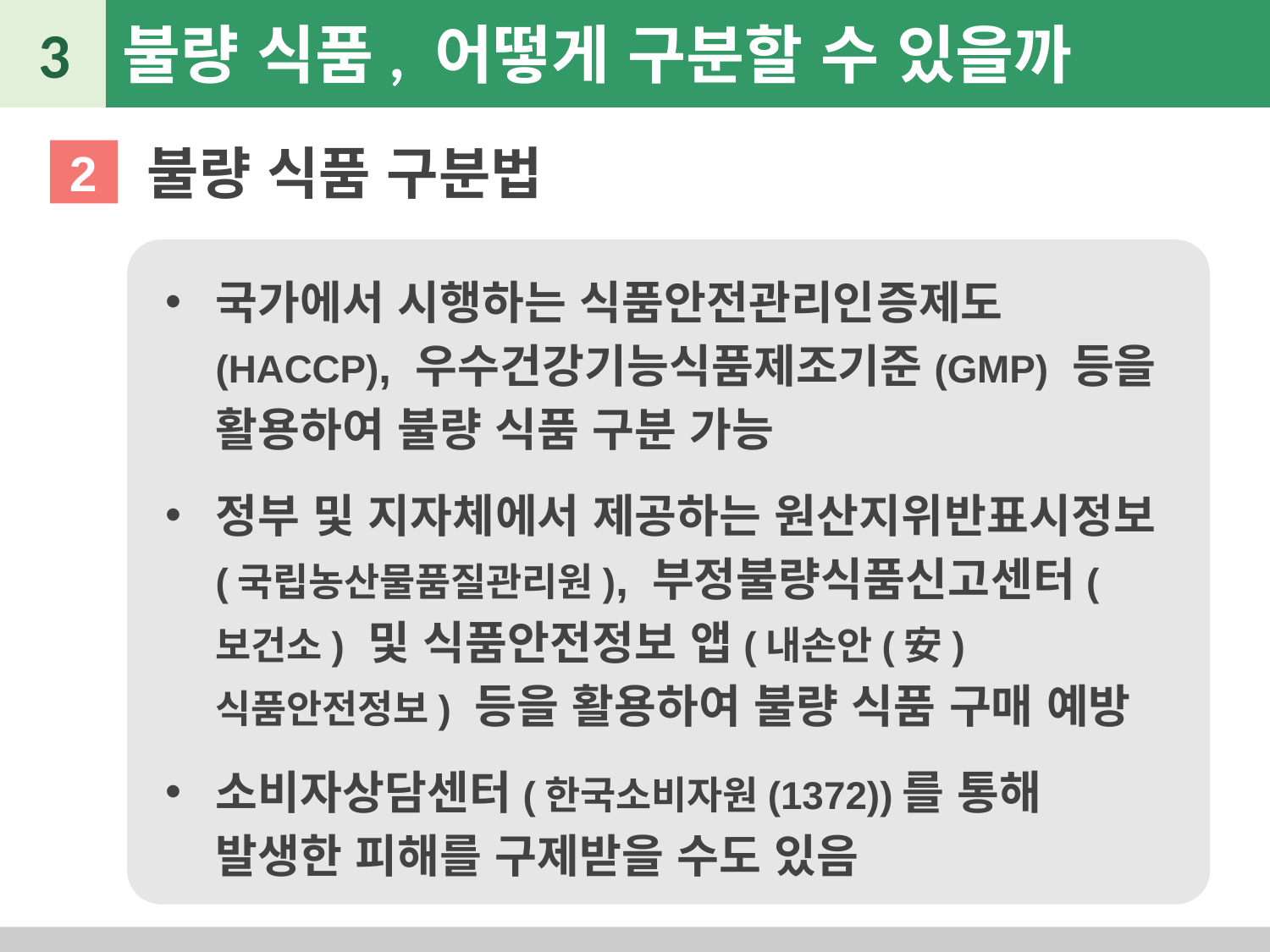

3
불량 식품, 어떻게 구분할 수 있을까
불량 식품 구분법
2

국가에서 시행하는 식품안전관리인증제도(HACCP), 우수건강기능식품제조기준(GMP) 등을 활용하여 불량 식품 구분 가능
정부 및 지자체에서 제공하는 원산지위반표시정보(국립농산물품질관리원), 부정불량식품신고센터(보건소) 및 식품안전정보 앱(내손안(安) 식품안전정보) 등을 활용하여 불량 식품 구매 예방
소비자상담센터(한국소비자원(1372))를 통해 발생한 피해를 구제받을 수도 있음